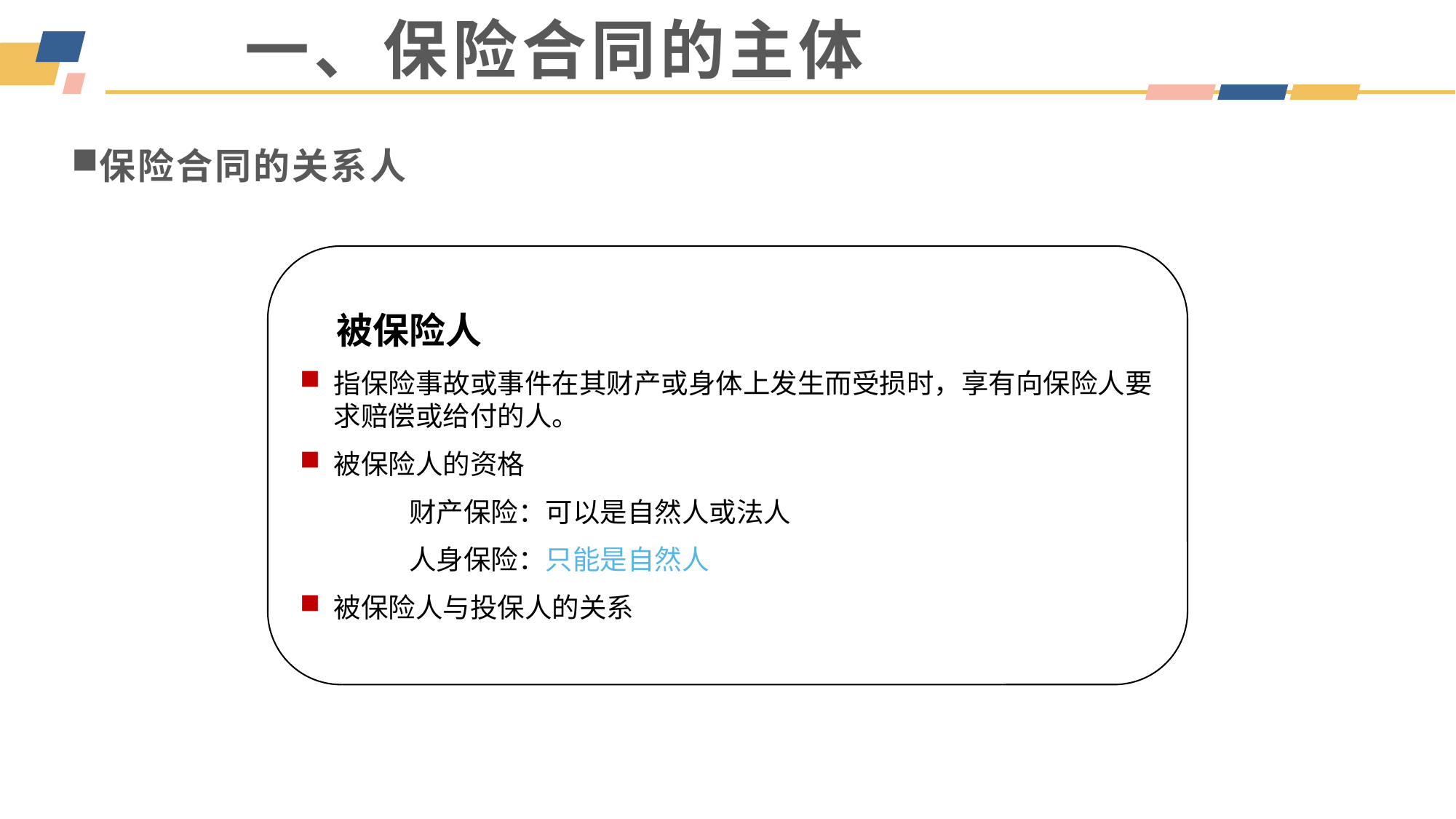

一、保险合同的主体

保险合同的关系人

人被保险人
指保险事故或事件在其财产或身体上发生而受损时，享有向保险人要求赔偿或给付的人。
被保险人的资格
	财产保险：可以是自然人或法人
	人身保险：只能是自然人
被保险人与投保人的关系